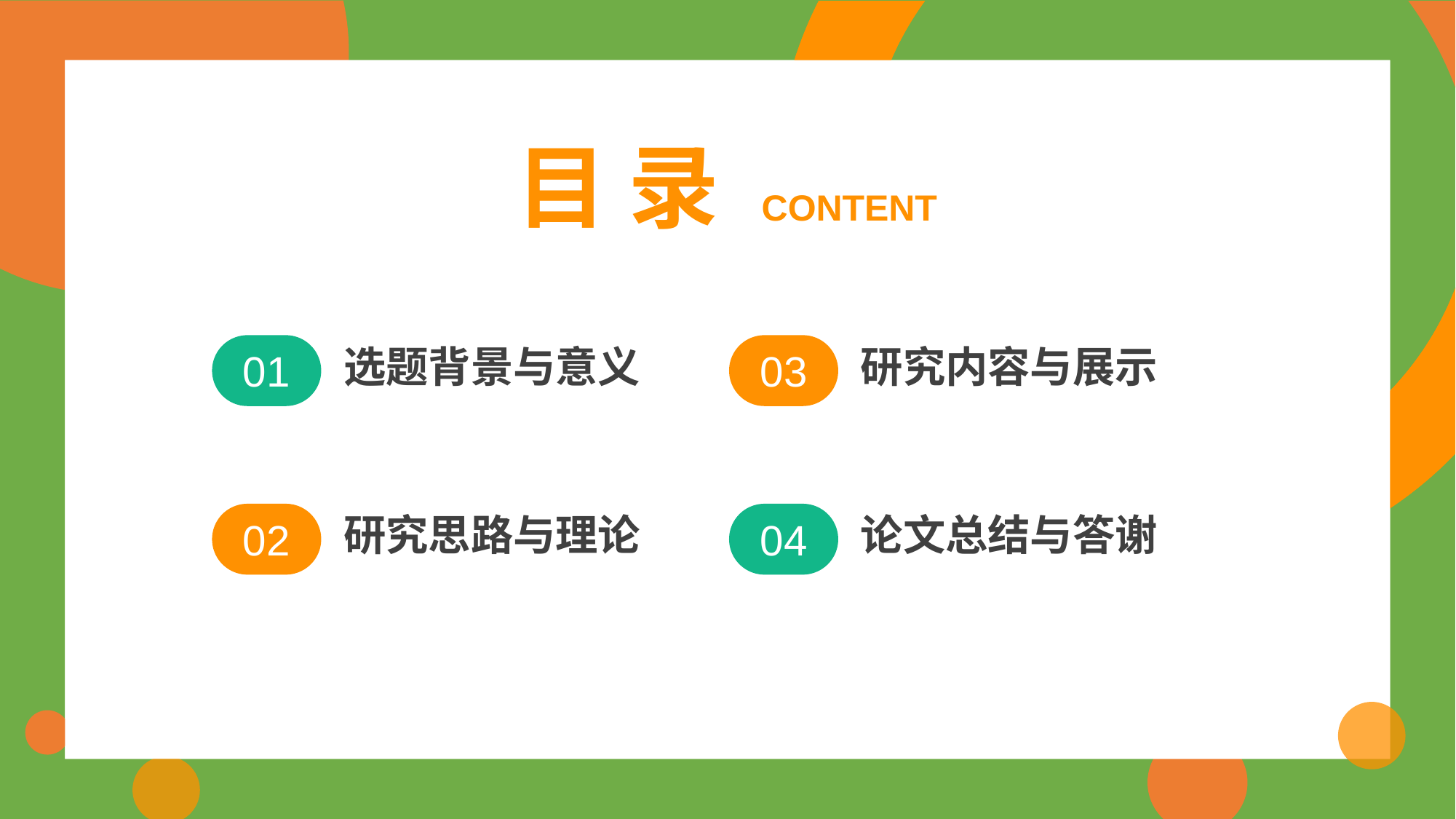

目 录 CONTENT
选题背景与意义

01
研究内容与展示

03
研究思路与理论

02
论文总结与答谢

04